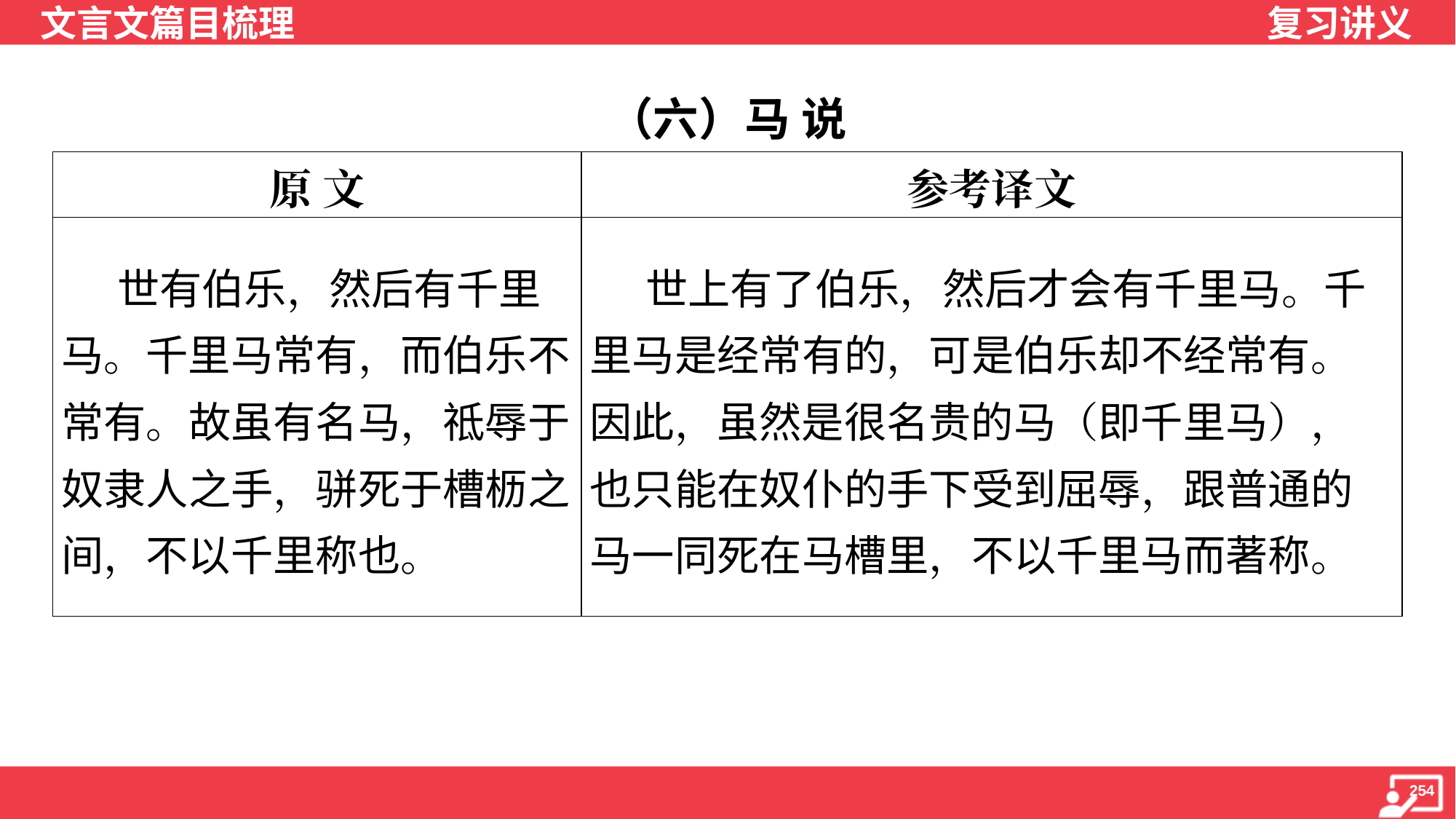

（六）马 说
| 原 文 | 参考译文 |
| --- | --- |
| 世有伯乐，然后有千里马。千里马常有，而伯乐不常有。故虽有名马，祗辱于奴隶人之手，骈死于槽枥之间，不以千里称也。 | 世上有了伯乐，然后才会有千里马。千里马是经常有的，可是伯乐却不经常有。因此，虽然是很名贵的马（即千里马），也只能在奴仆的手下受到屈辱，跟普通的马一同死在马槽里，不以千里马而著称。 |